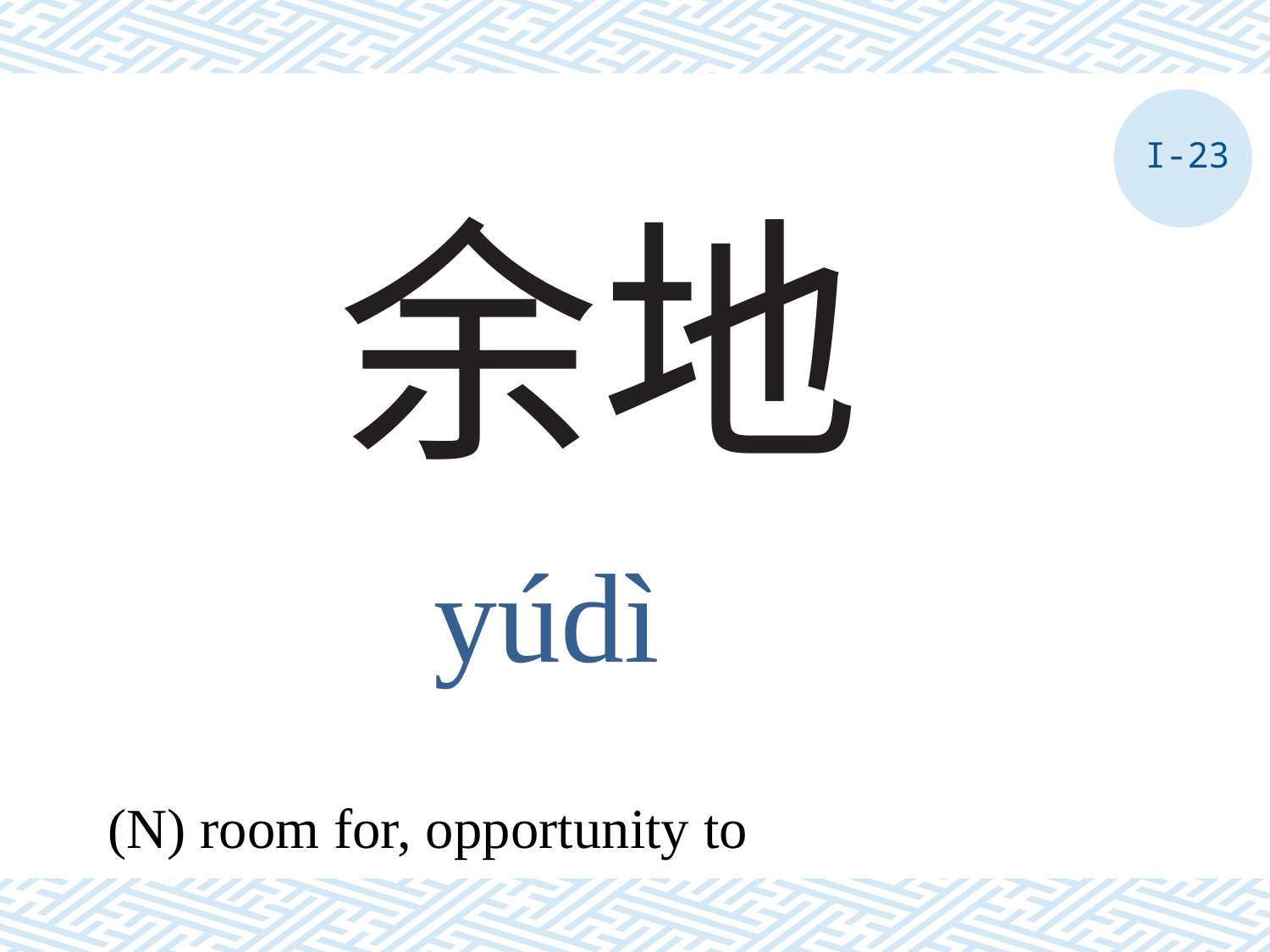

I-23

# 余地
yúdì
(N) room for, opportunity to